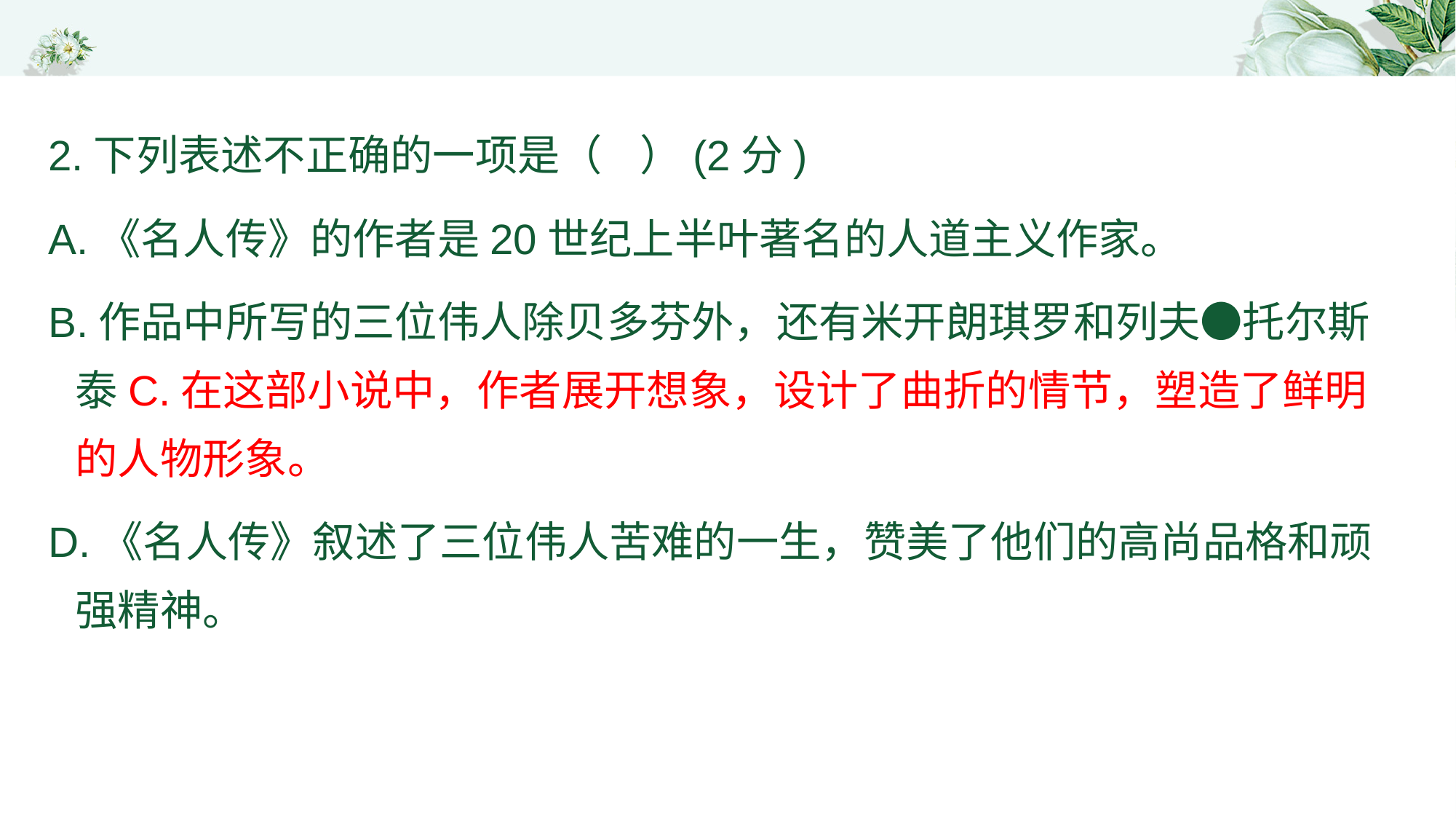

2.下列表述不正确的一项是（    ）(2分)
A.《名人传》的作者是20世纪上半叶著名的人道主义作家。
B.作品中所写的三位伟人除贝多芬外，还有米开朗琪罗和列夫●托尔斯泰C.在这部小说中，作者展开想象，设计了曲折的情节，塑造了鲜明的人物形象。
D.《名人传》叙述了三位伟人苦难的一生，赞美了他们的高尚品格和顽强精神。